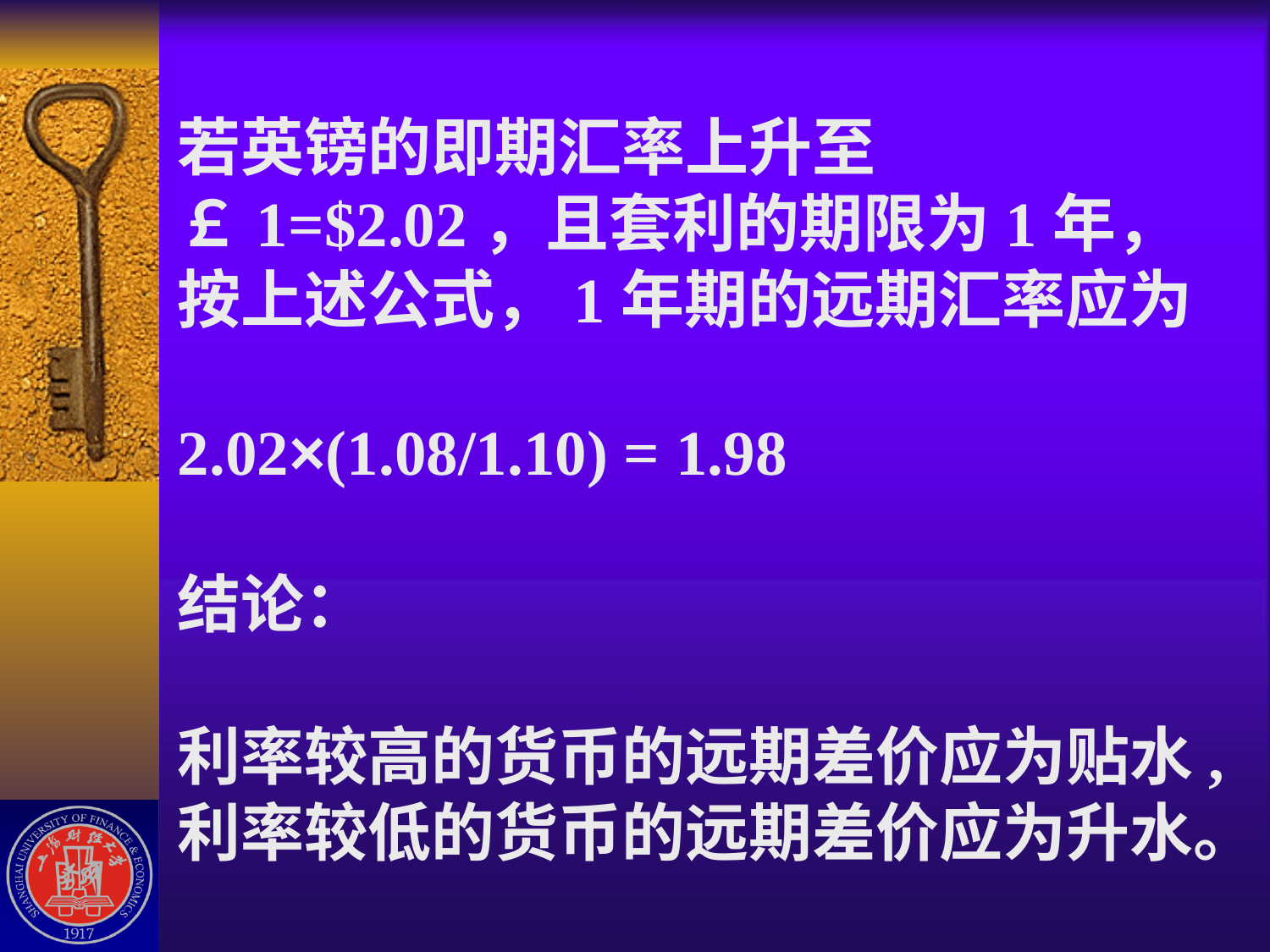

# 若英镑的即期汇率上升至￡1=$2.02，且套利的期限为1年，按上述公式，1年期的远期汇率应为 2.02×(1.08/1.10) = 1.98 结论： 利率较高的货币的远期差价应为贴水,利率较低的货币的远期差价应为升水。